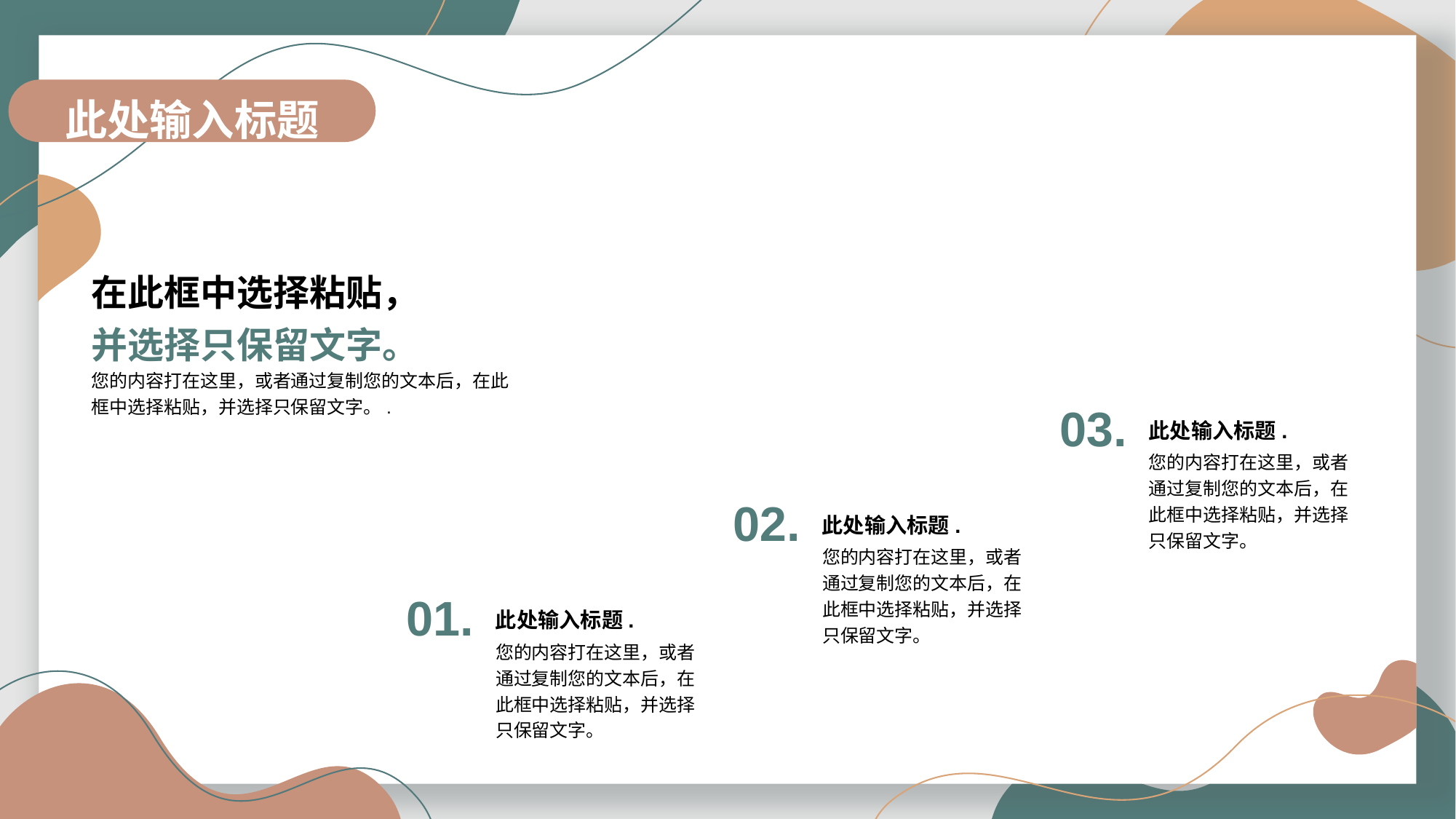

此处输入标题

在此框中选择粘贴，
并选择只保留文字。
您的内容打在这里，或者通过复制您的文本后，在此框中选择粘贴，并选择只保留文字。.
03.
此处输入标题.
您的内容打在这里，或者通过复制您的文本后，在此框中选择粘贴，并选择只保留文字。
02.
此处输入标题.
您的内容打在这里，或者通过复制您的文本后，在此框中选择粘贴，并选择只保留文字。
01.
此处输入标题.
您的内容打在这里，或者通过复制您的文本后，在此框中选择粘贴，并选择只保留文字。